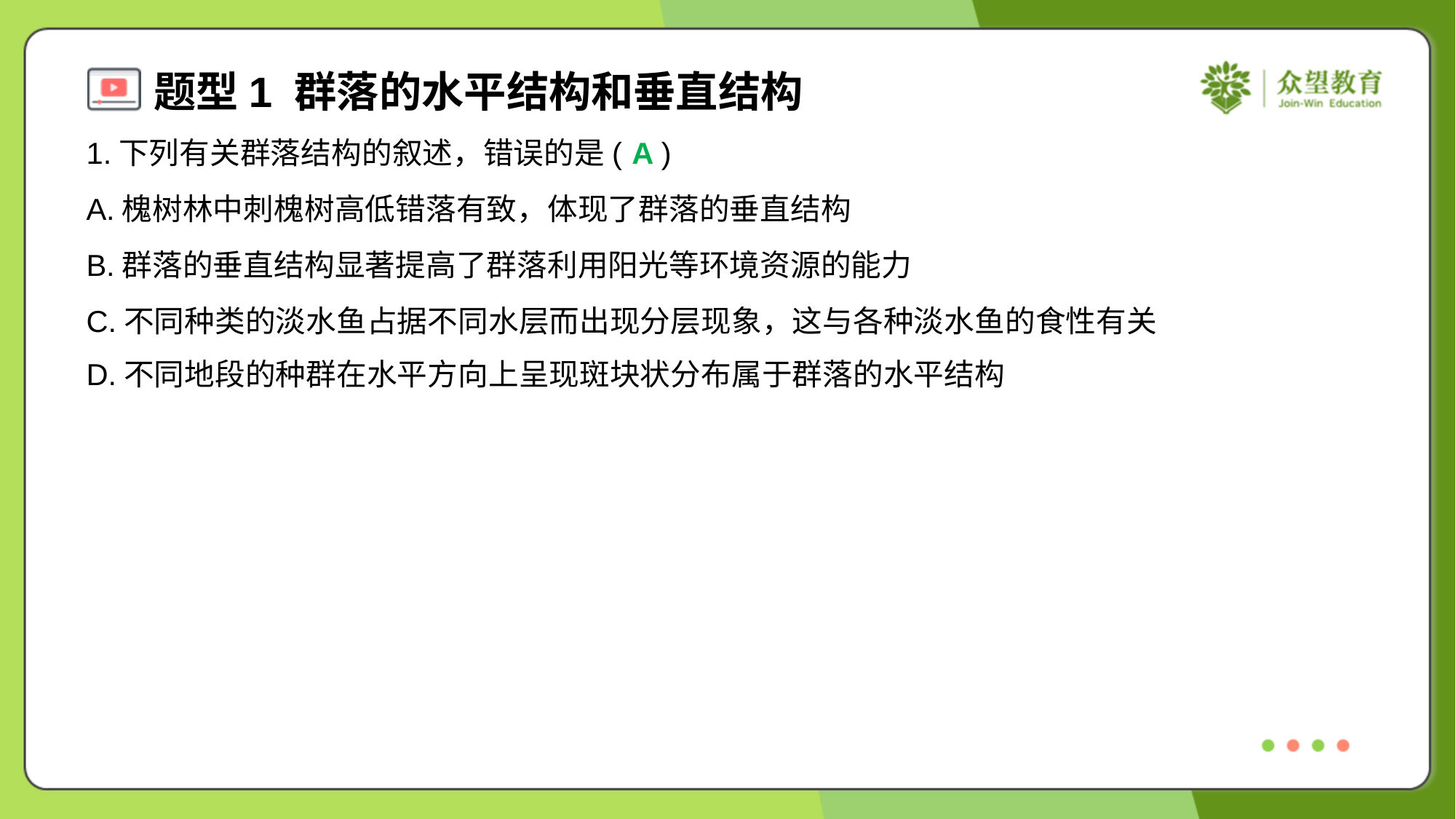

1.下列有关群落结构的叙述，错误的是(     )
A
A.槐树林中刺槐树高低错落有致，体现了群落的垂直结构
B.群落的垂直结构显著提高了群落利用阳光等环境资源的能力
C.不同种类的淡水鱼占据不同水层而出现分层现象，这与各种淡水鱼的食性有关
D.不同地段的种群在水平方向上呈现斑块状分布属于群落的水平结构